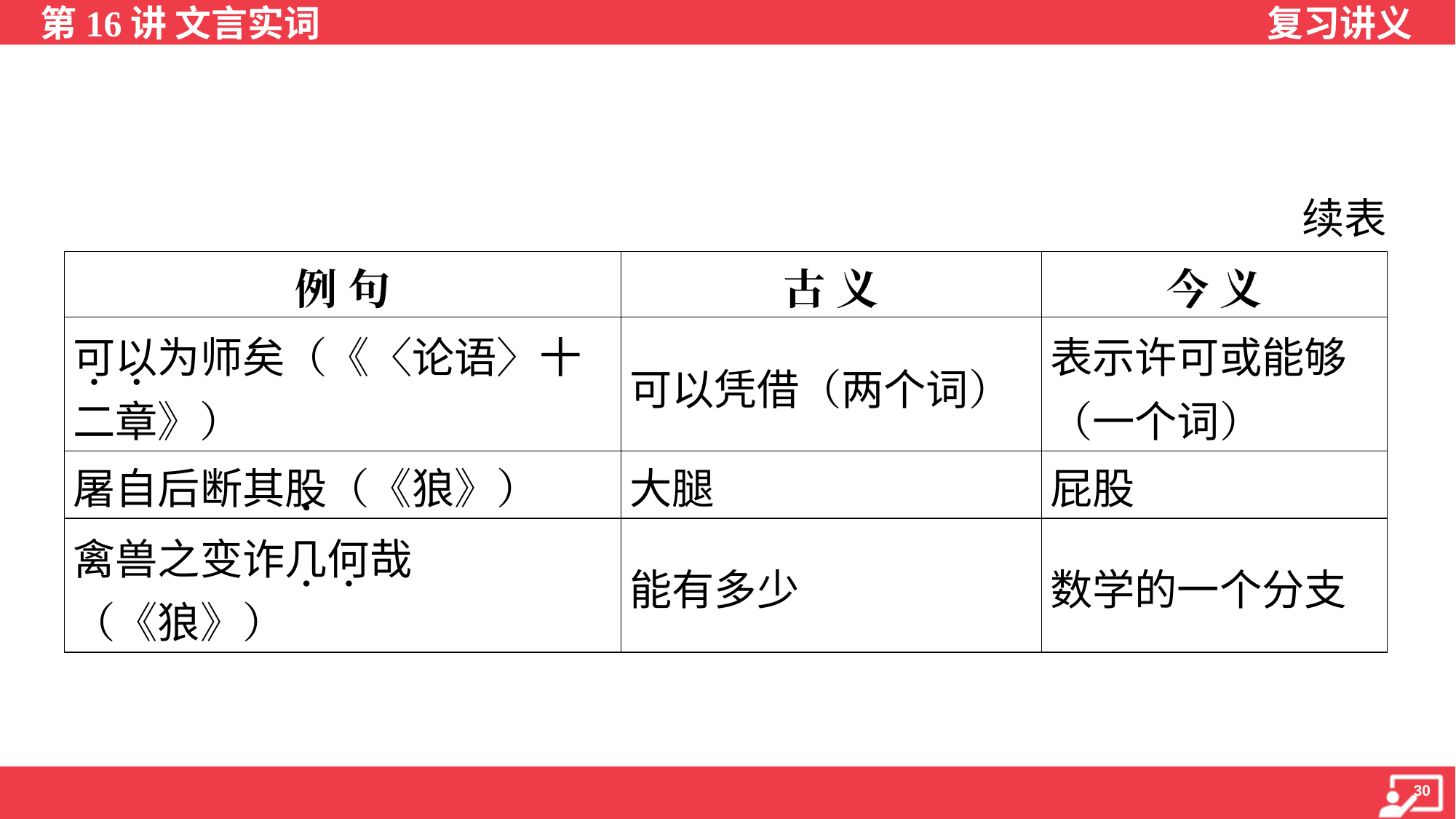

续表
| 例 句 | 古 义 | 今 义 |
| --- | --- | --- |
| 可以为师矣（《〈论语〉十 二章》） | 可以凭借（两个词） | 表示许可或能够 （一个词） |
| 屠自后断其股（《狼》） | 大腿 | 屁股 |
| 禽兽之变诈几何哉 （《狼》） | 能有多少 | 数学的一个分支 |